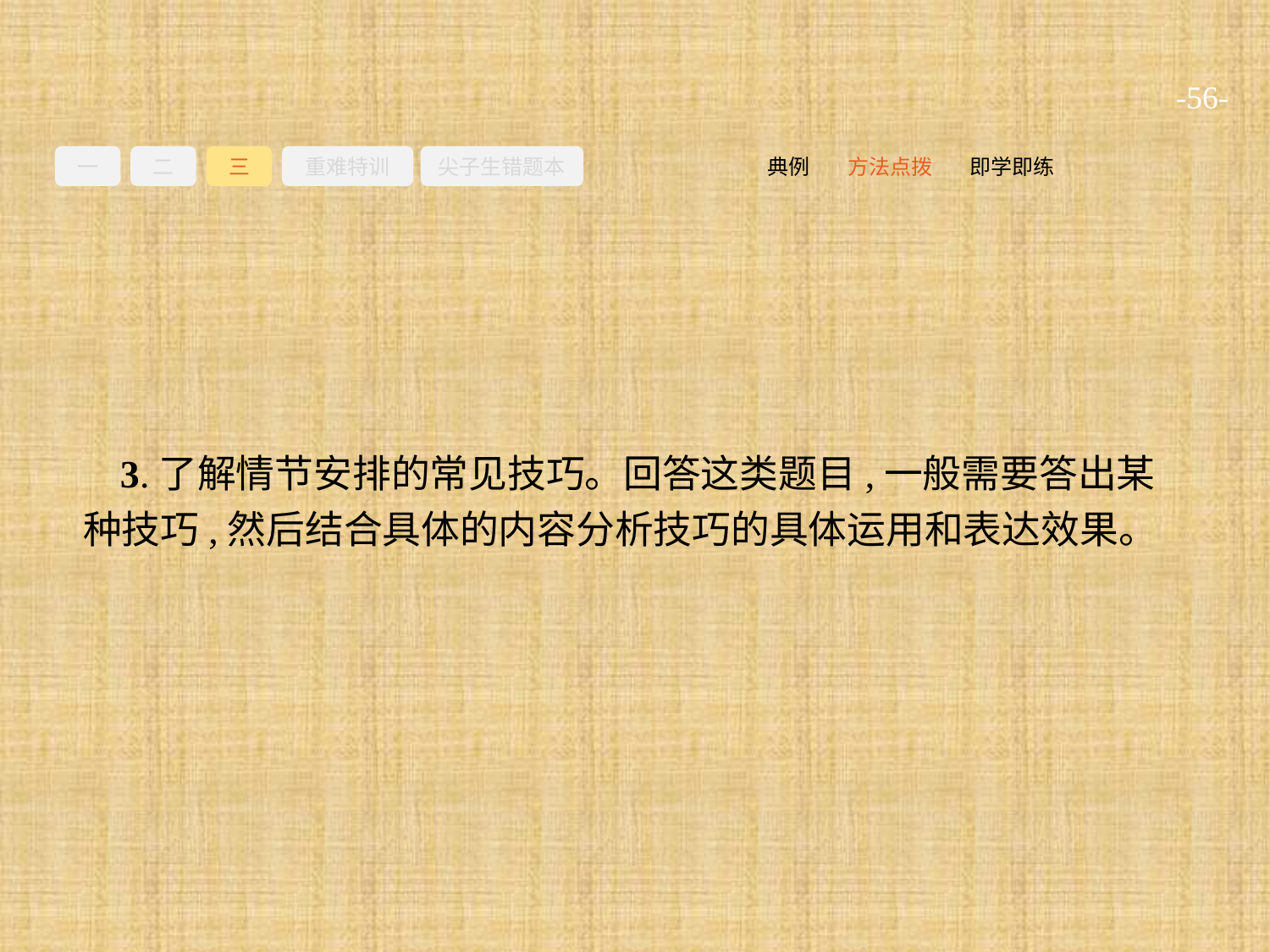

-56-
一
二
三
重难特训
尖子生错题本
即学即练
方法点拨
典例
3.了解情节安排的常见技巧。回答这类题目,一般需要答出某种技巧,然后结合具体的内容分析技巧的具体运用和表达效果。